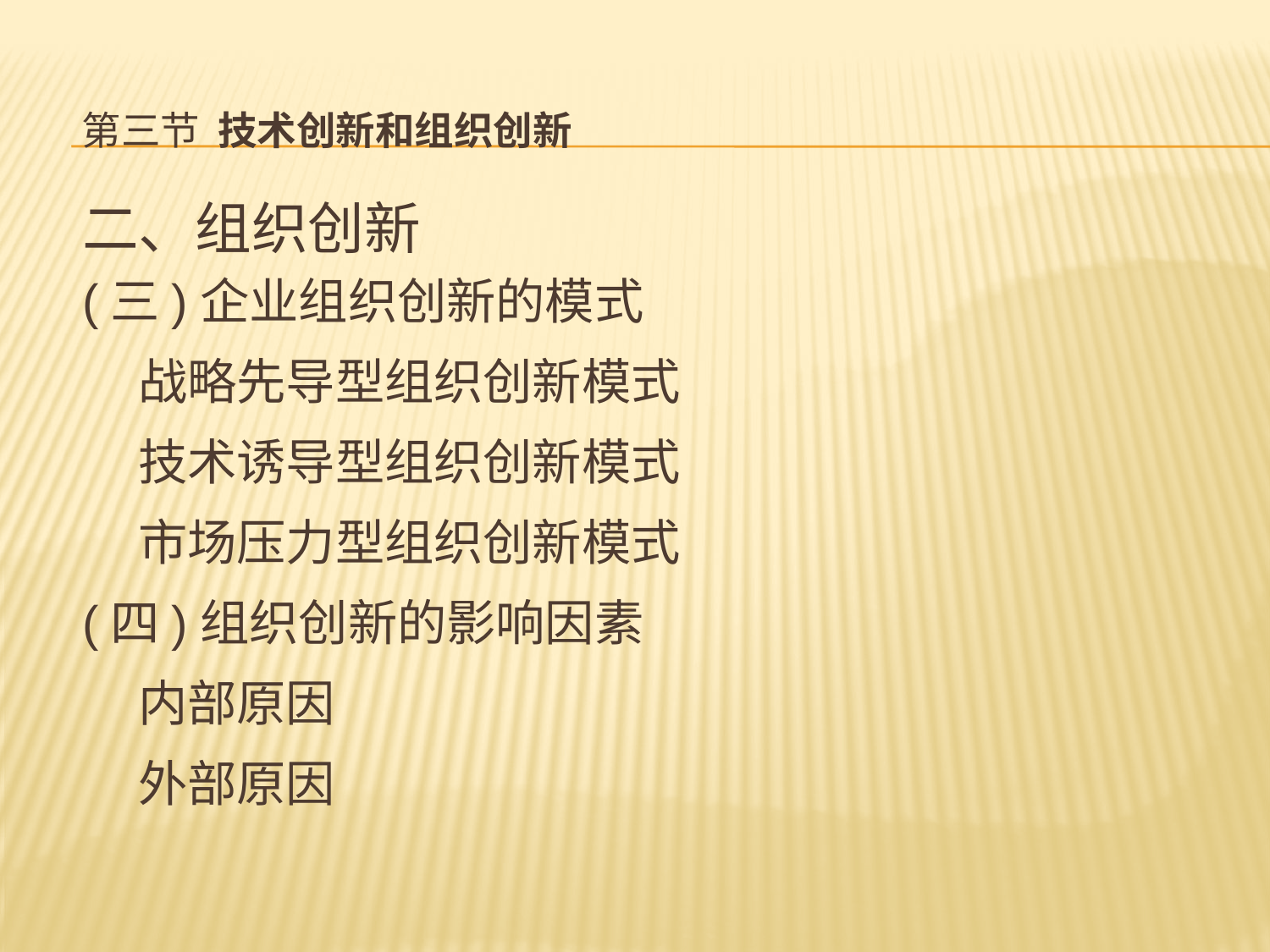

# 第三节  技术创新和组织创新
二、组织创新
(三)企业组织创新的模式
    战略先导型组织创新模式
    技术诱导型组织创新模式
    市场压力型组织创新模式
(四)组织创新的影响因素
    内部原因
    外部原因